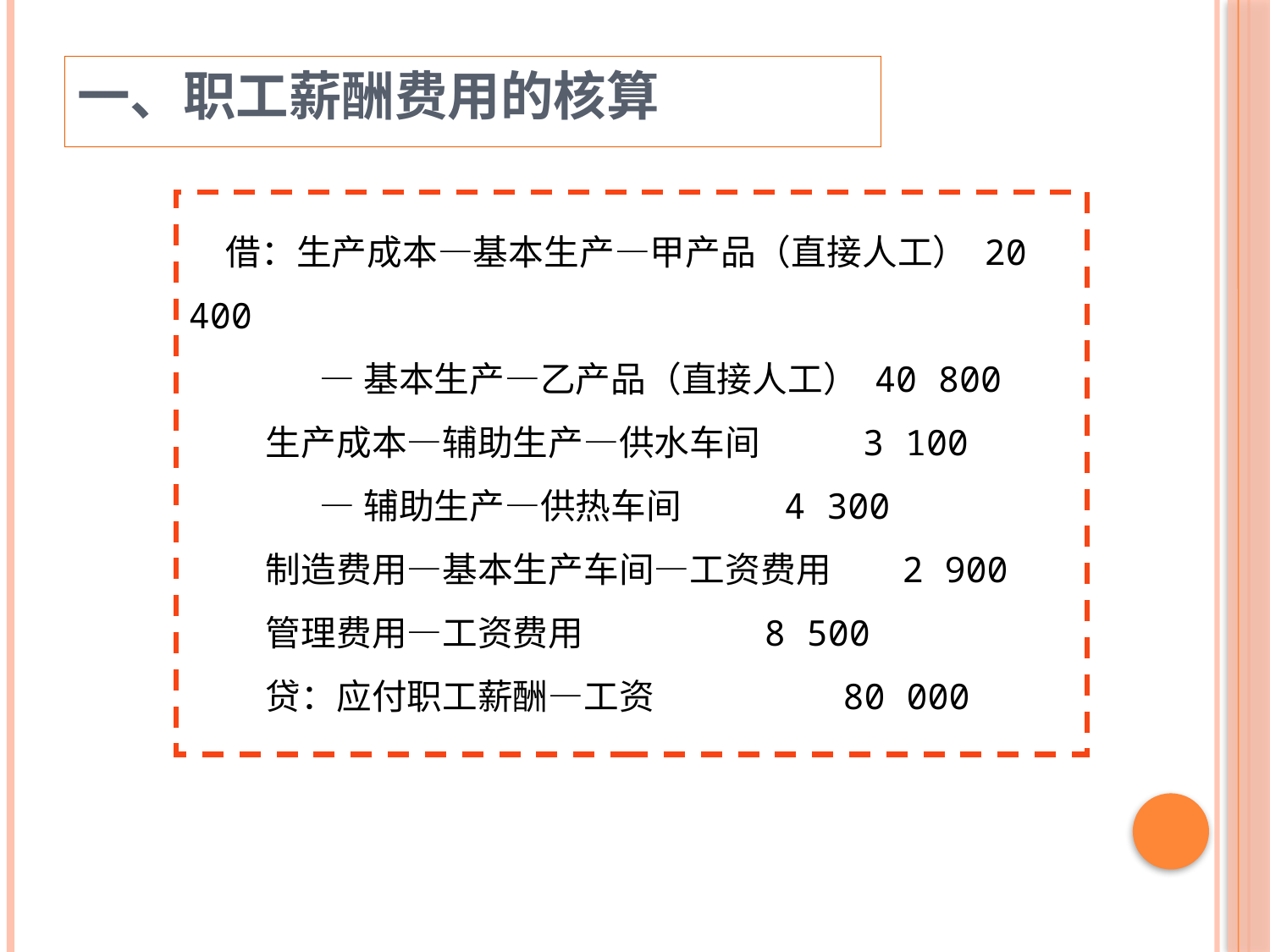

一、职工薪酬费用的核算

借：生产成本—基本生产—甲产品（直接人工） 20 400
            —基本生产—乙产品（直接人工） 40 800
    生产成本—辅助生产—供水车间            3 100
            —辅助生产—供热车间            4 300
    制造费用—基本生产车间—工资费用        2 900
    管理费用—工资费用                      8 500
    贷：应付职工薪酬—工资                       80 000